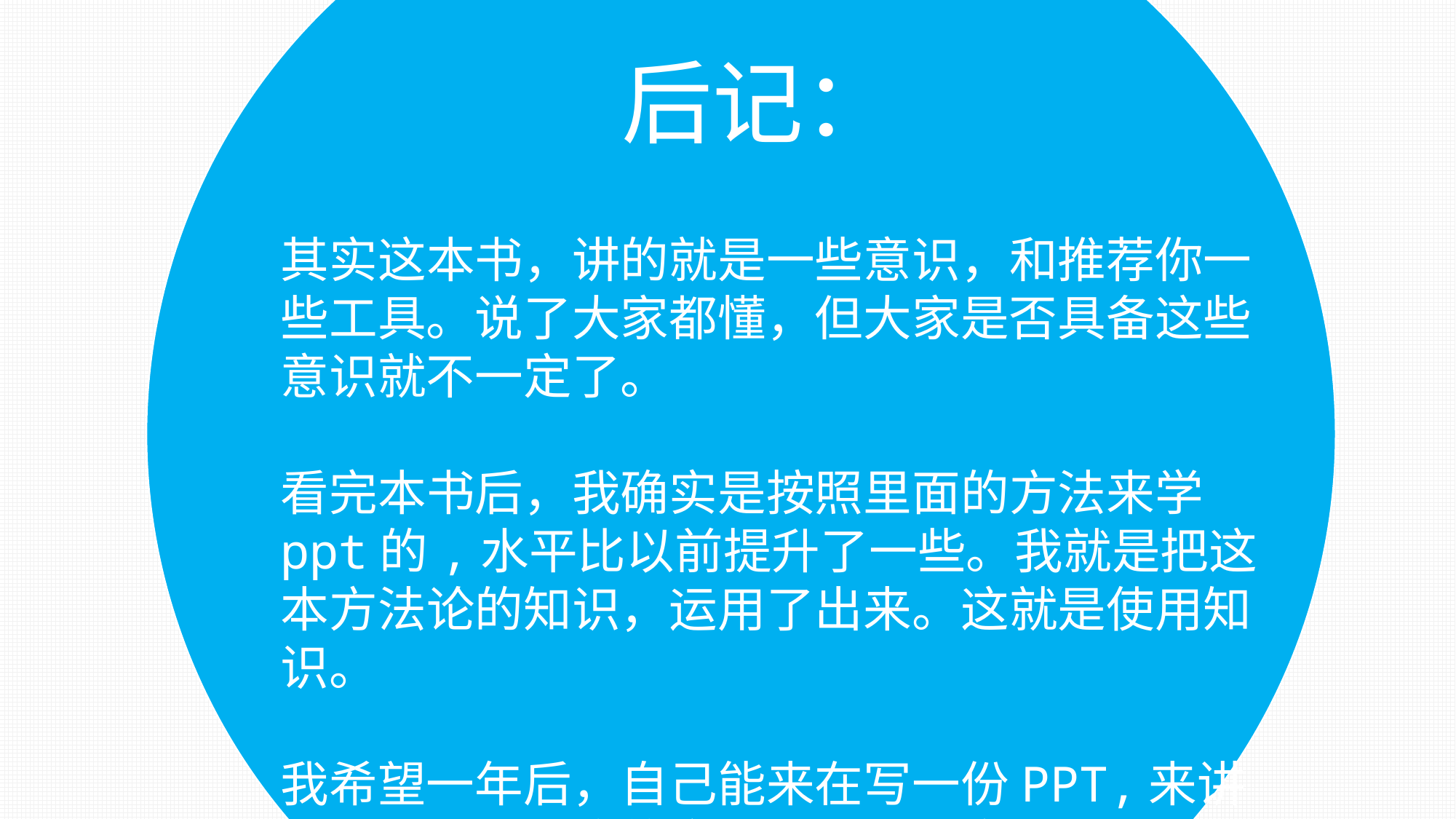

后记：

其实这本书，讲的就是一些意识，和推荐你一些工具。说了大家都懂，但大家是否具备这些意识就不一定了。

看完本书后，我确实是按照里面的方法来学ppt的,水平比以前提升了一些。我就是把这本方法论的知识，运用了出来。这就是使用知识。

我希望一年后，自己能来在写一份PPT,来讲另一种更有难度的学习。谢谢大家